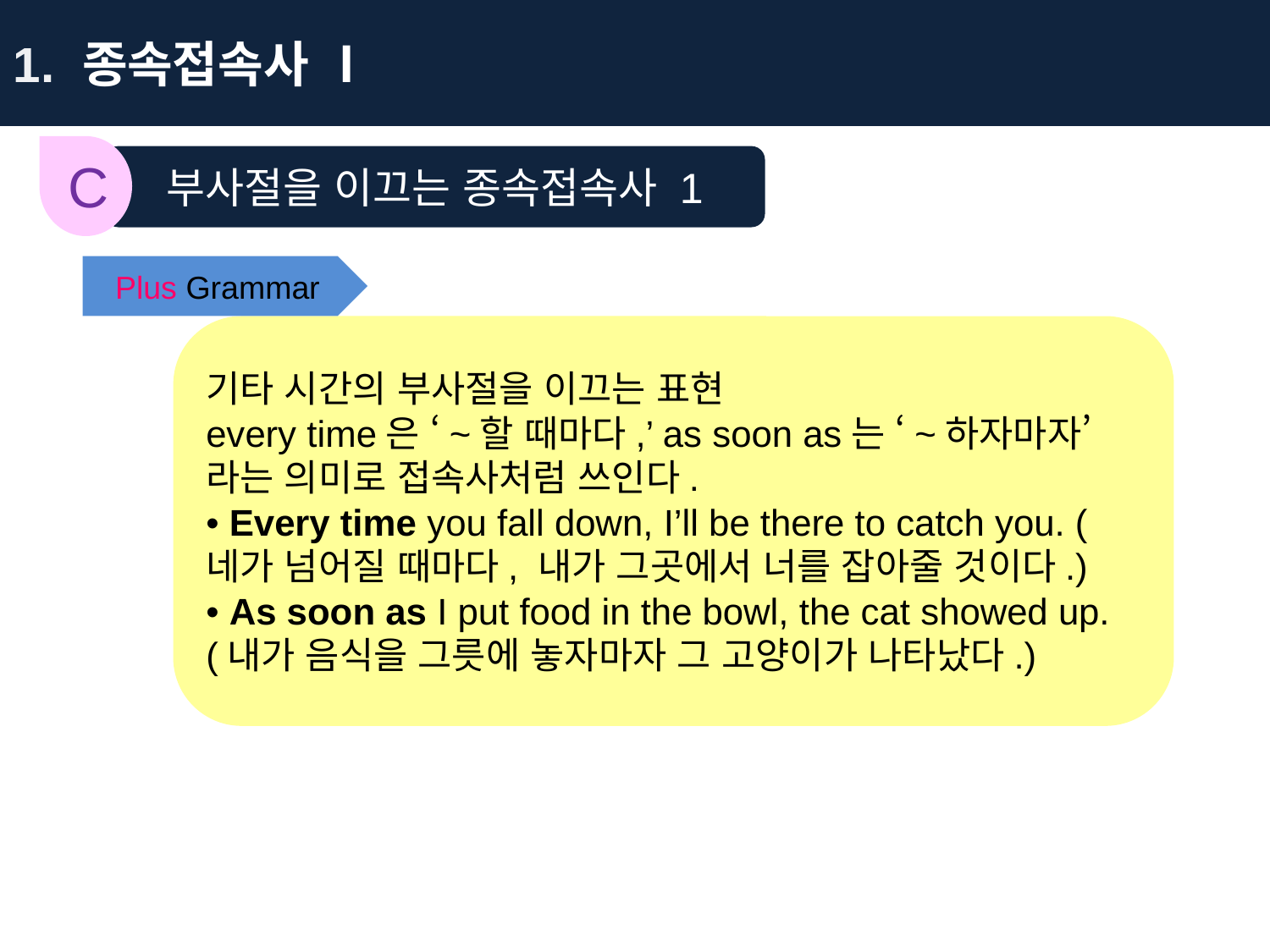

1. 종속접속사 Ⅰ

C
부사절을 이끄는 종속접속사 1
Plus Grammar
기타 시간의 부사절을 이끄는 표현
every time은 ‘~할 때마다,’ as soon as는 ‘~하자마자’라는 의미로 접속사처럼 쓰인다.
• Every time you fall down, I’ll be there to catch you. (네가 넘어질 때마다, 내가 그곳에서 너를 잡아줄 것이다.)
• As soon as I put food in the bowl, the cat showed up.
(내가 음식을 그릇에 놓자마자 그 고양이가 나타났다.)